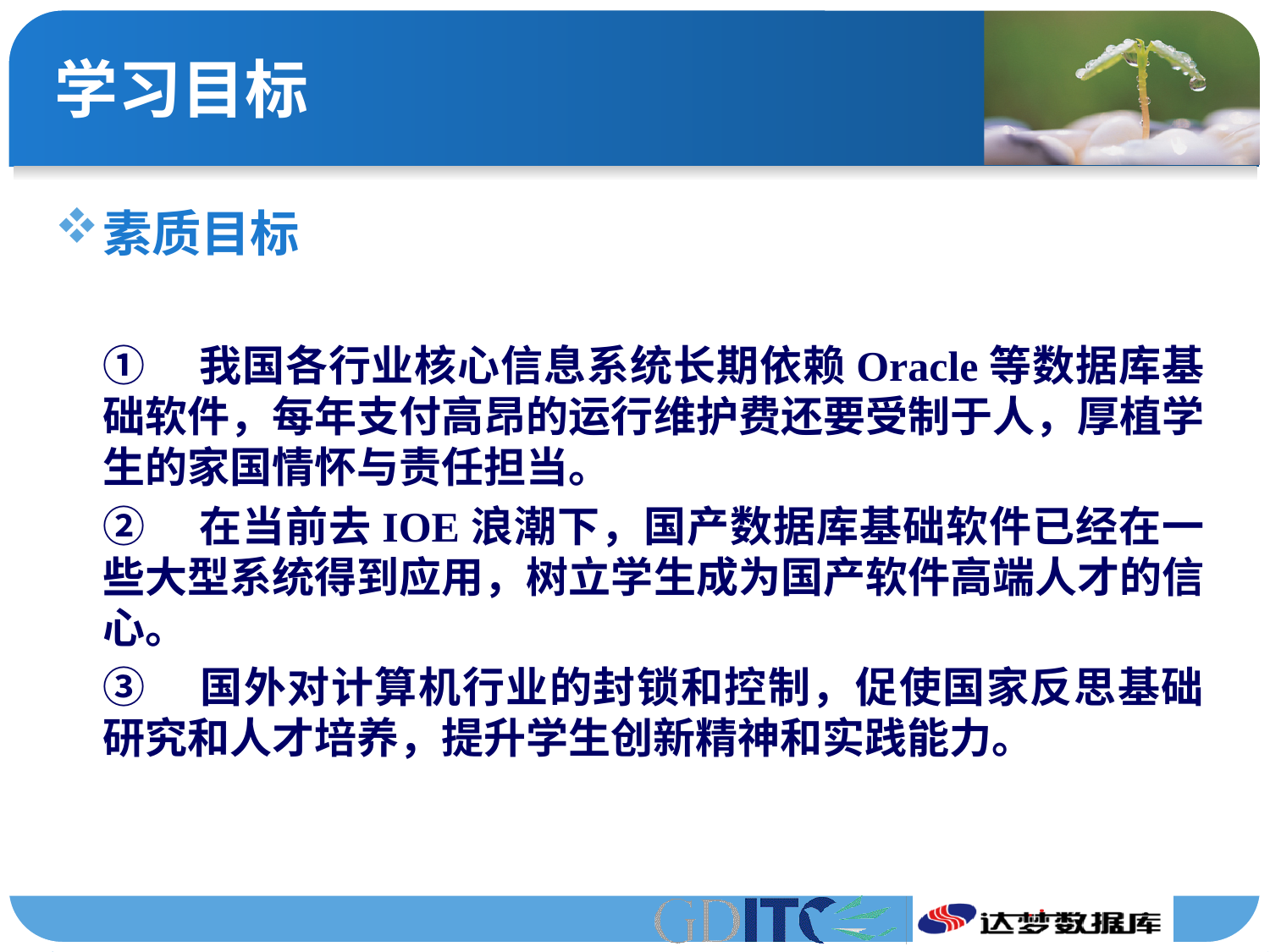

# 学习目标
素质目标

①　我国各行业核心信息系统长期依赖Oracle等数据库基础软件，每年支付高昂的运行维护费还要受制于人，厚植学生的家国情怀与责任担当。
②　在当前去IOE浪潮下，国产数据库基础软件已经在一些大型系统得到应用，树立学生成为国产软件高端人才的信心。
③　国外对计算机行业的封锁和控制，促使国家反思基础研究和人才培养，提升学生创新精神和实践能力。